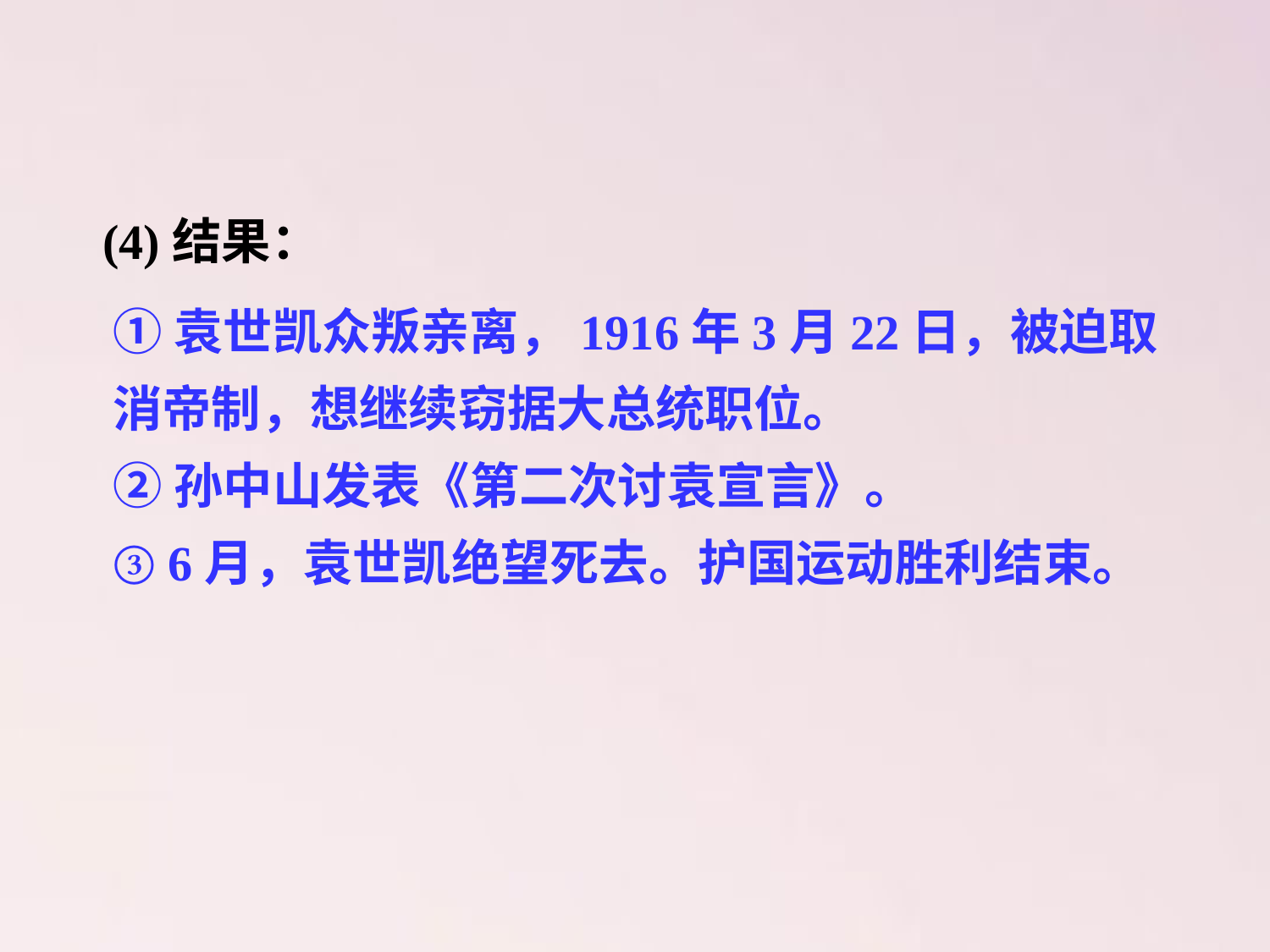

(4)结果：
①袁世凯众叛亲离，1916年3月22日，被迫取消帝制，想继续窃据大总统职位。
②孙中山发表《第二次讨袁宣言》。
③ 6月，袁世凯绝望死去。护国运动胜利结束。